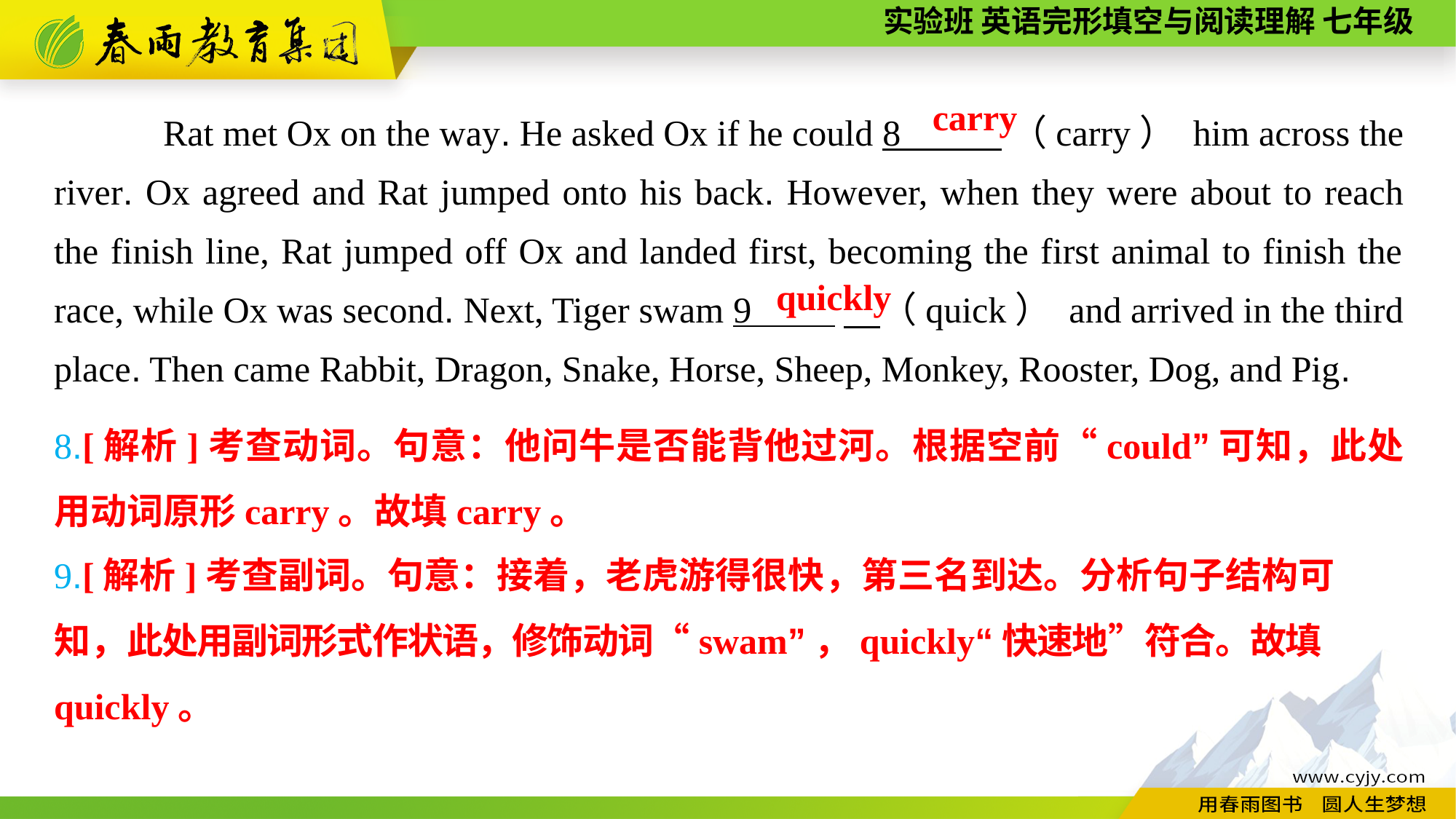

Rat met Ox on the way. He asked Ox if he could 8           （carry） him across the river. Ox agreed and Rat jumped onto his back. However, when they were about to reach the finish line, Rat jumped off Ox and landed first, becoming the first animal to finish the race, while Ox was second. Next, Tiger swam 9         　（quick） and arrived in the third place. Then came Rabbit, Dragon, Snake, Horse, Sheep, Monkey, Rooster, Dog, and Pig.
carry
quickly
8.[解析]考查动词。句意：他问牛是否能背他过河。根据空前“could”可知，此处用动词原形carry。故填carry。
9.[解析]考查副词。句意：接着，老虎游得很快，第三名到达。分析句子结构可知，此处用副词形式作状语，修饰动词“swam”，quickly“快速地”符合。故填quickly。